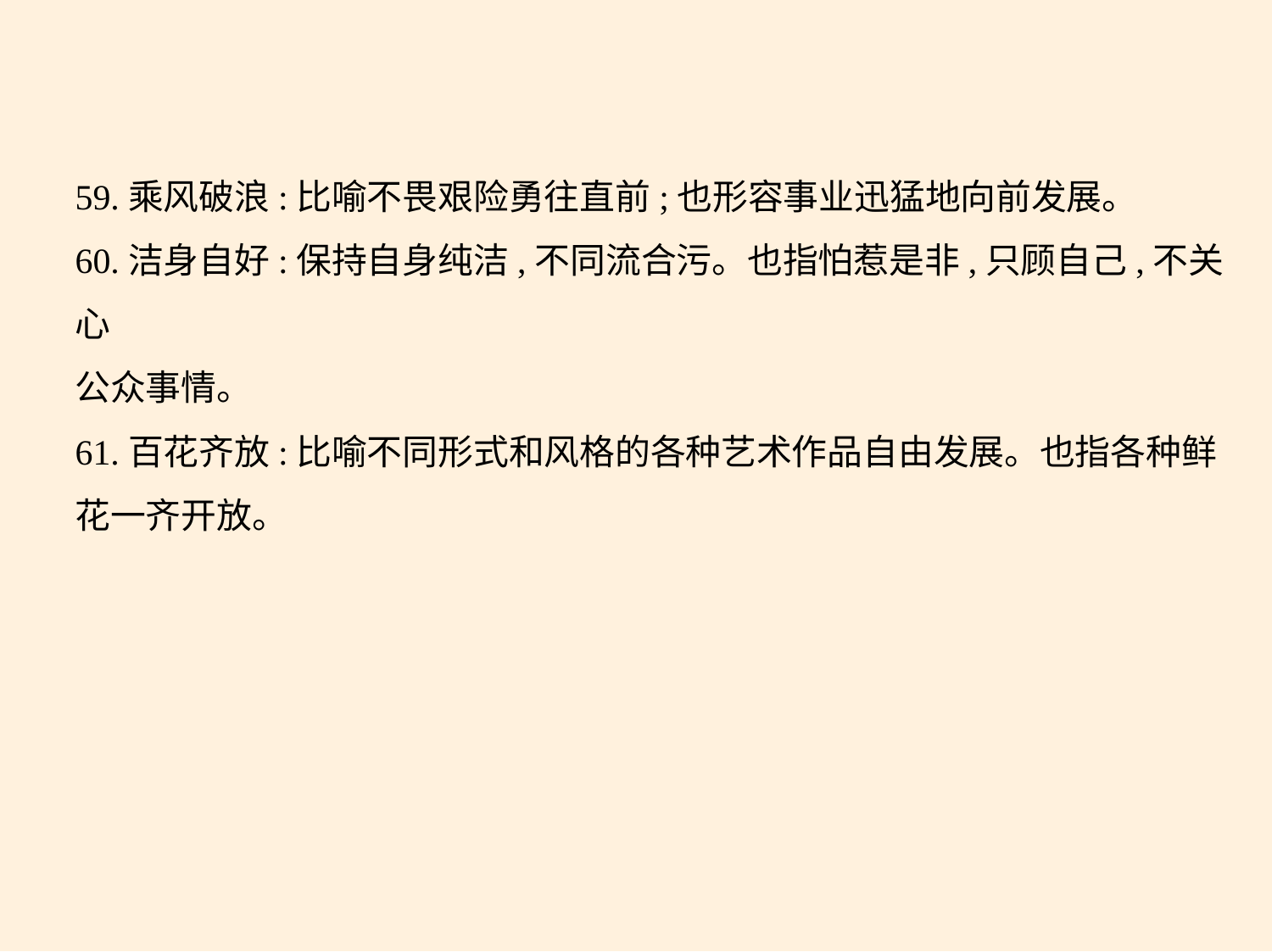

59.乘风破浪:比喻不畏艰险勇往直前;也形容事业迅猛地向前发展。
60.洁身自好:保持自身纯洁,不同流合污。也指怕惹是非,只顾自己,不关心
公众事情。
61.百花齐放:比喻不同形式和风格的各种艺术作品自由发展。也指各种鲜
花一齐开放。